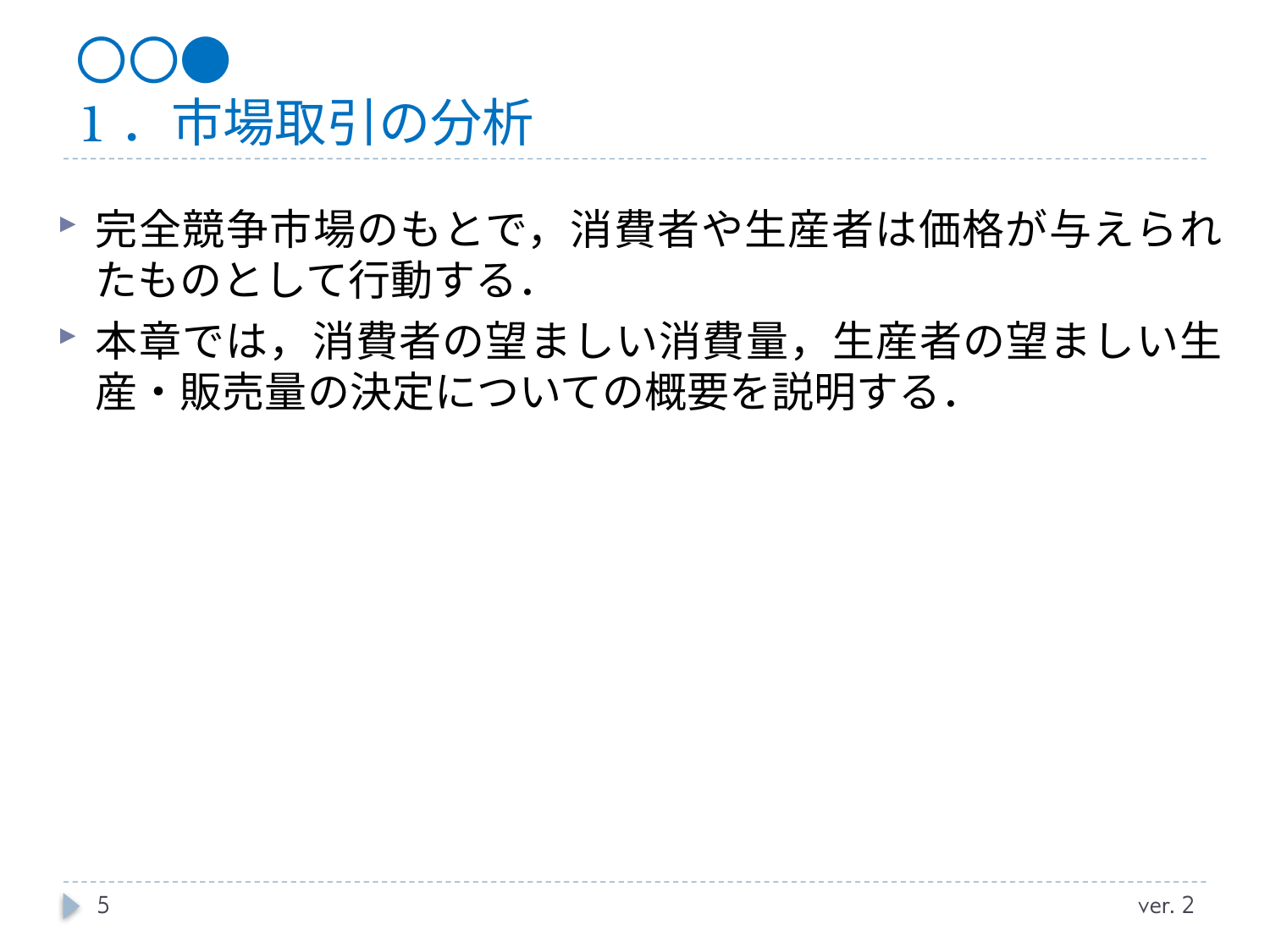

# 〇〇● 1．市場取引の分析
完全競争市場のもとで，消費者や生産者は価格が与えられたものとして行動する．
本章では，消費者の望ましい消費量，生産者の望ましい生産・販売量の決定についての概要を説明する．
5
ver. 2